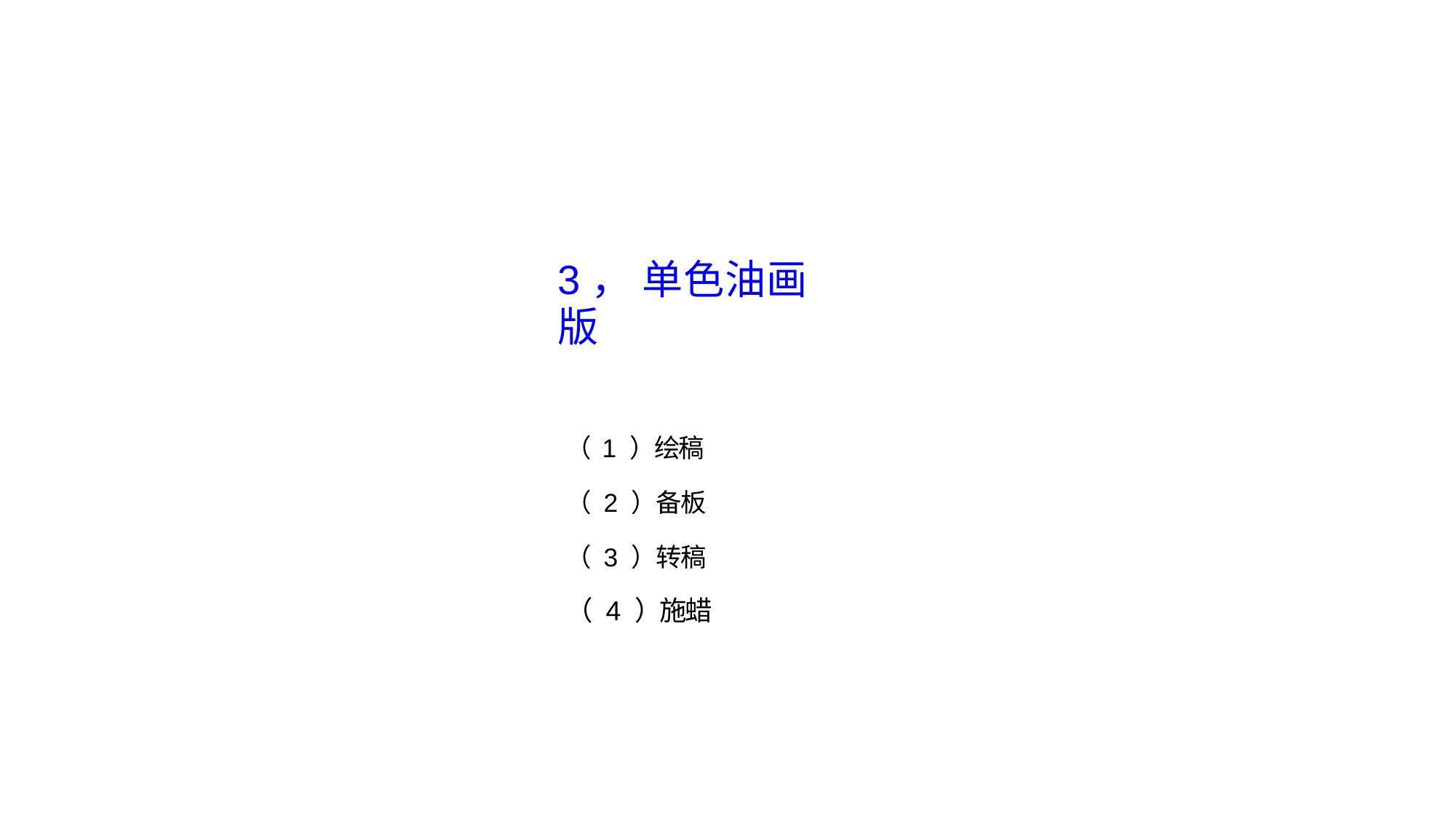

3， 单色油画版

（ 1 ）绘稿
（ 2 ）备板
（ 3 ）转稿
（ 4 ）施蜡